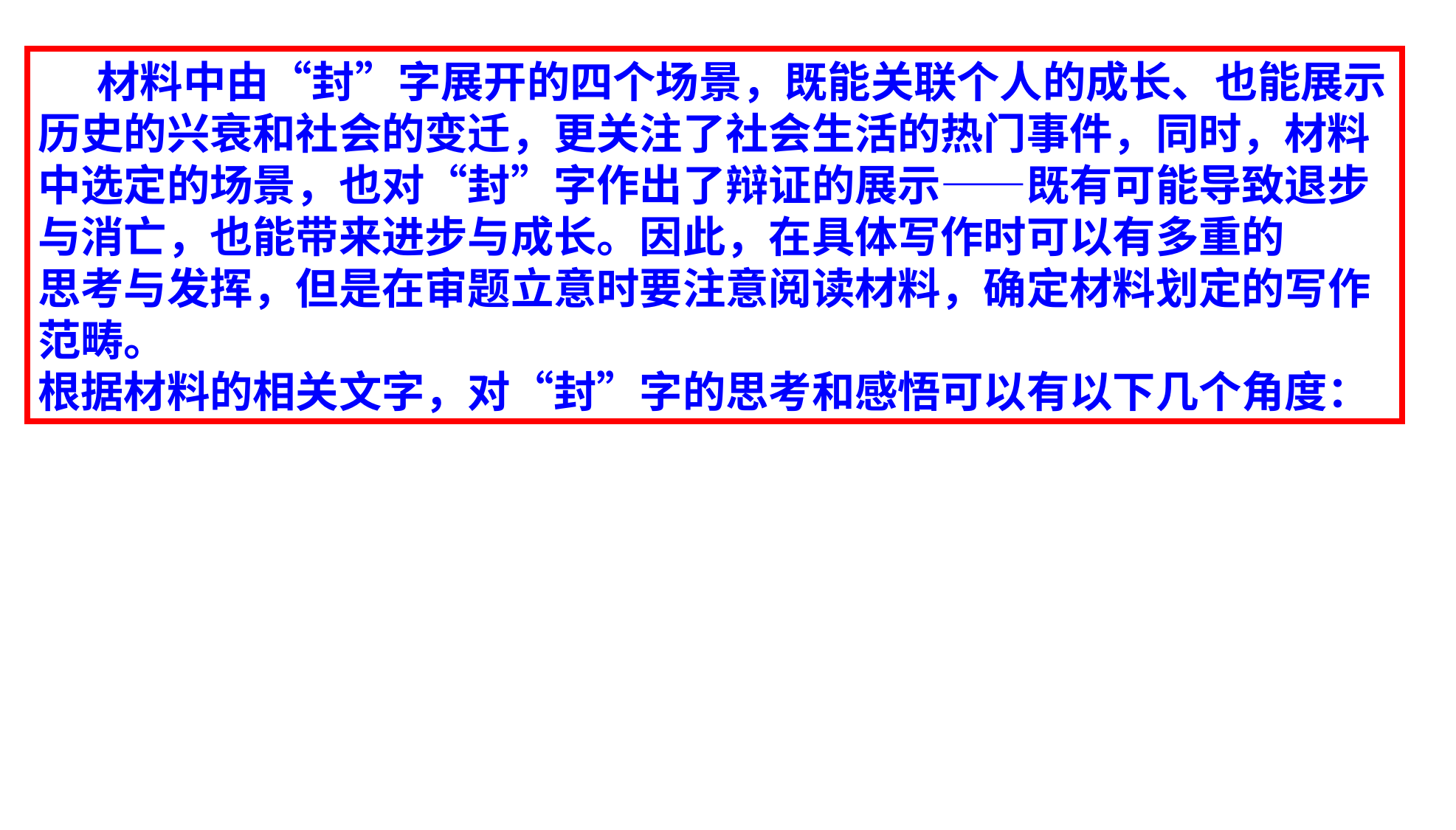

材料中由“封”字展开的四个场景，既能关联个人的成长、也能展示历史的兴衰和社会的变迁，更关注了社会生活的热门事件，同时，材料中选定的场景，也对“封”字作出了辩证的展示——既有可能导致退步与消亡，也能带来进步与成长。因此，在具体写作时可以有多重的
思考与发挥，但是在审题立意时要注意阅读材料，确定材料划定的写作范畴。
根据材料的相关文字，对“封”字的思考和感悟可以有以下几个角度：